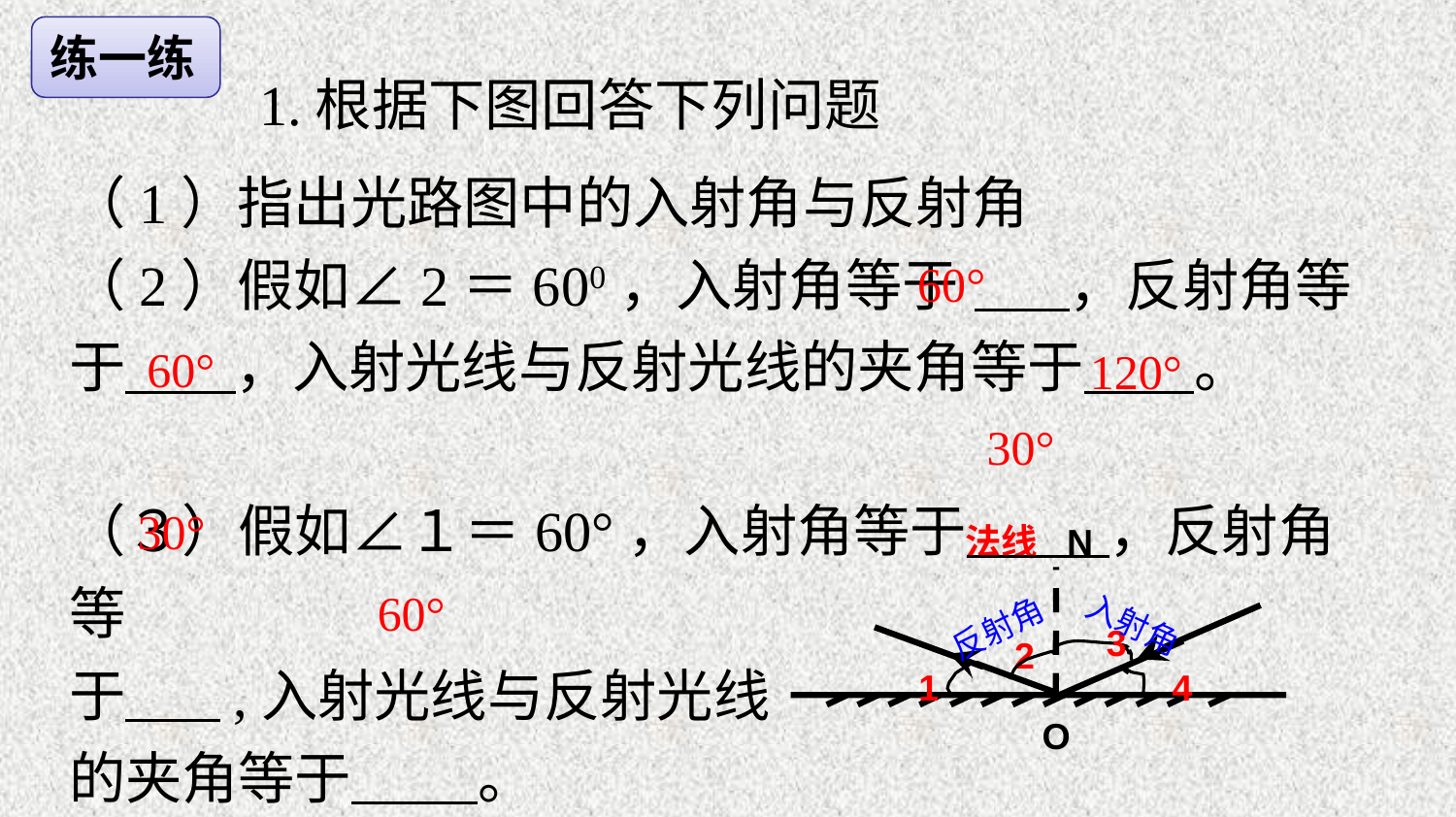

练一练
1.根据下图回答下列问题
（1）指出光路图中的入射角与反射角
（2）假如∠2＝600，入射角等于       ，反射角等
于       ，入射光线与反射光线的夹角等于       。
（３）假如∠１＝60°，入射角等于         ，反射角等
于      ,入射光线与反射光线
的夹角等于        。
60°
60°
120°
30°
30°
法线  N

3
2

1
4

O
60°
入射角
反射角